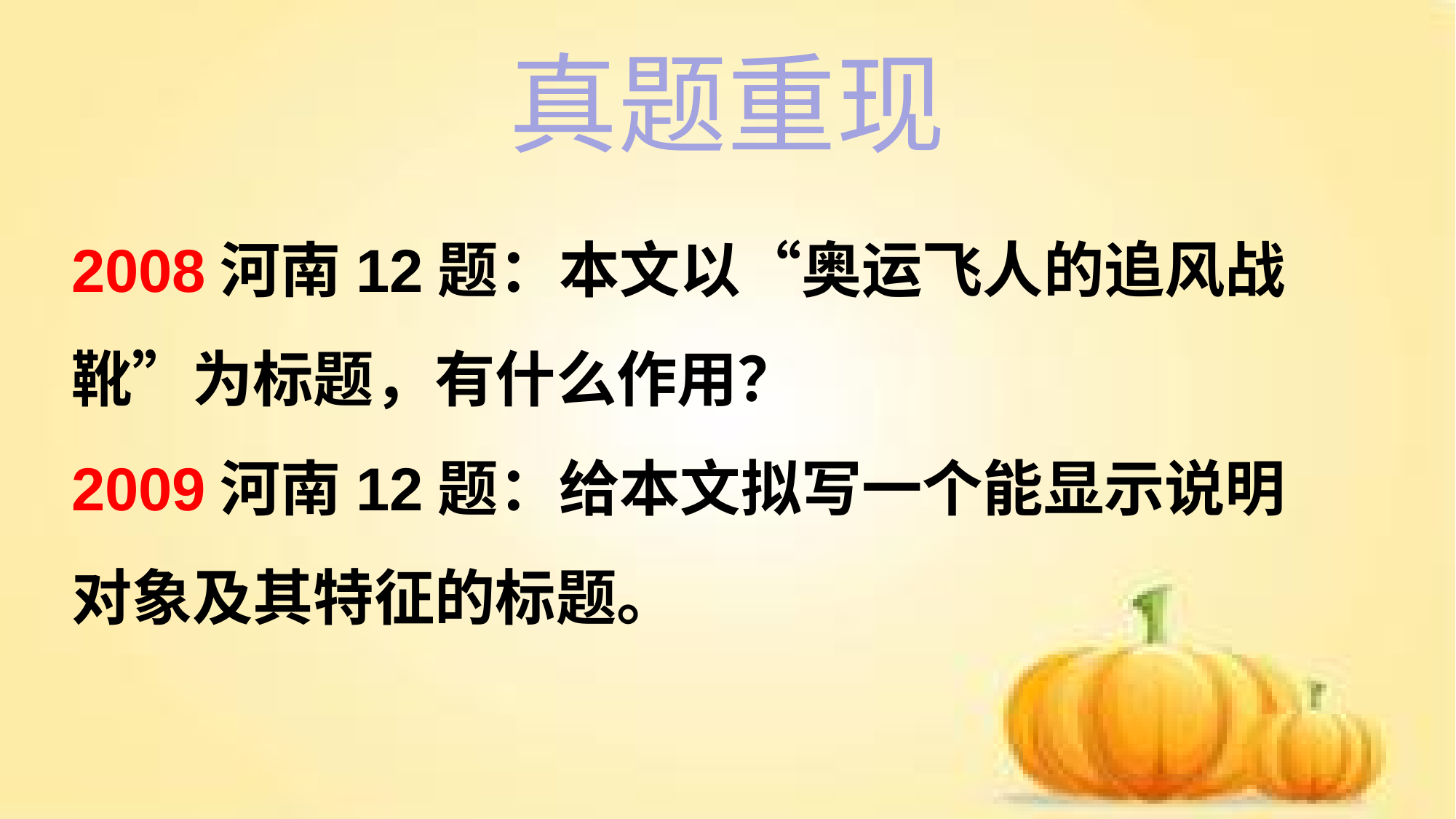

# 真题重现
2008河南12题：本文以“奥运飞人的追风战靴”为标题，有什么作用？
2009河南12题：给本文拟写一个能显示说明对象及其特征的标题。